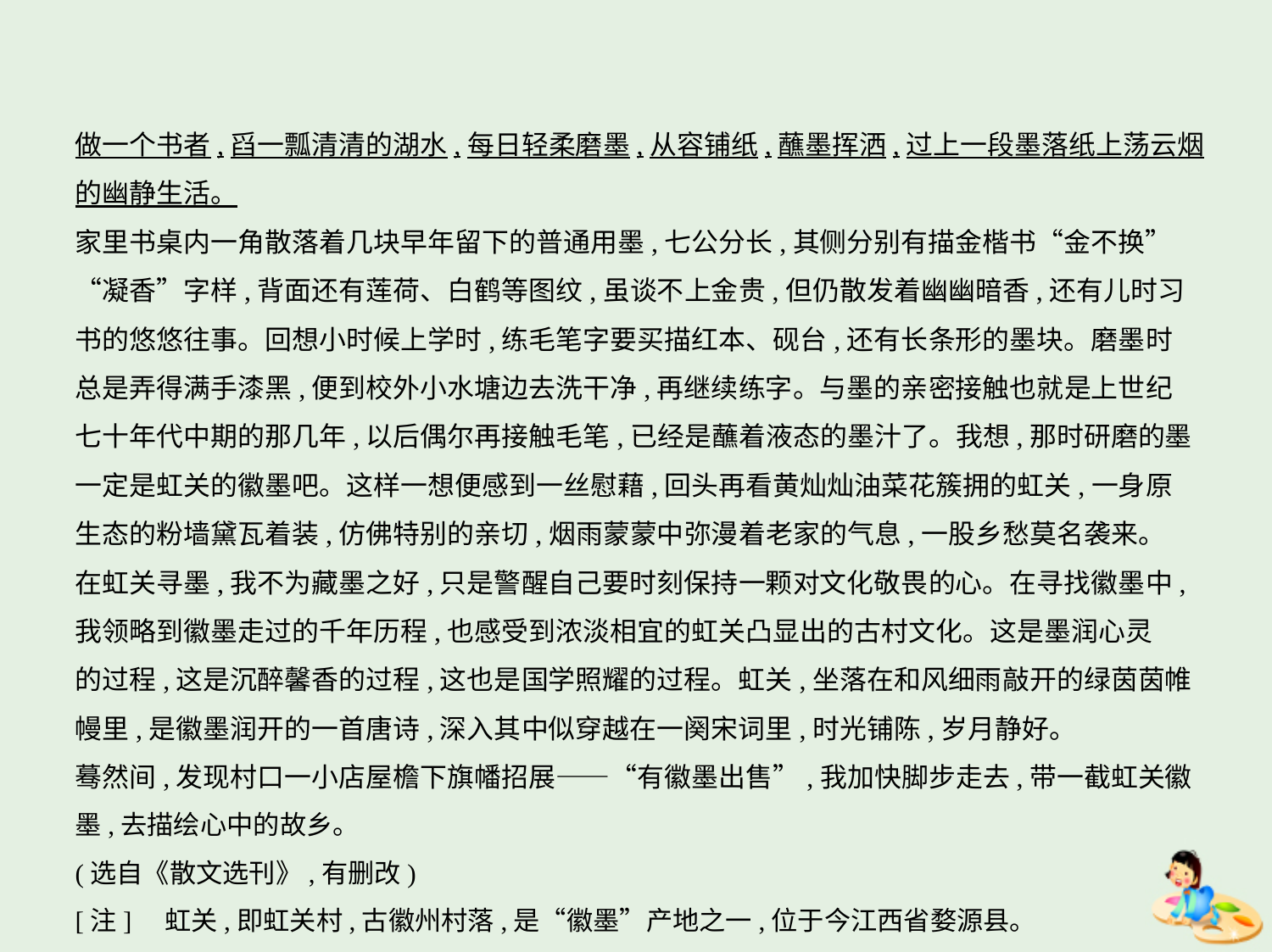

做一个书者,舀一瓢清清的湖水,每日轻柔磨墨,从容铺纸,蘸墨挥洒,过上一段墨落纸上荡云烟
的幽静生活。
家里书桌内一角散落着几块早年留下的普通用墨,七公分长,其侧分别有描金楷书“金不换”
“凝香”字样,背面还有莲荷、白鹤等图纹,虽谈不上金贵,但仍散发着幽幽暗香,还有儿时习
书的悠悠往事。回想小时候上学时,练毛笔字要买描红本、砚台,还有长条形的墨块。磨墨时
总是弄得满手漆黑,便到校外小水塘边去洗干净,再继续练字。与墨的亲密接触也就是上世纪
七十年代中期的那几年,以后偶尔再接触毛笔,已经是蘸着液态的墨汁了。我想,那时研磨的墨
一定是虹关的徽墨吧。这样一想便感到一丝慰藉,回头再看黄灿灿油菜花簇拥的虹关,一身原
生态的粉墙黛瓦着装,仿佛特别的亲切,烟雨蒙蒙中弥漫着老家的气息,一股乡愁莫名袭来。
在虹关寻墨,我不为藏墨之好,只是警醒自己要时刻保持一颗对文化敬畏的心。在寻找徽墨中,
我领略到徽墨走过的千年历程,也感受到浓淡相宜的虹关凸显出的古村文化。这是墨润心灵
的过程,这是沉醉馨香的过程,这也是国学照耀的过程。虹关,坐落在和风细雨敲开的绿茵茵帷
幔里,是徽墨润开的一首唐诗,深入其中似穿越在一阕宋词里,时光铺陈,岁月静好。
蓦然间,发现村口一小店屋檐下旗幡招展——“有徽墨出售”,我加快脚步走去,带一截虹关徽
墨,去描绘心中的故乡。
(选自《散文选刊》,有删改)
[注]    虹关,即虹关村,古徽州村落,是“徽墨”产地之一,位于今江西省婺源县。